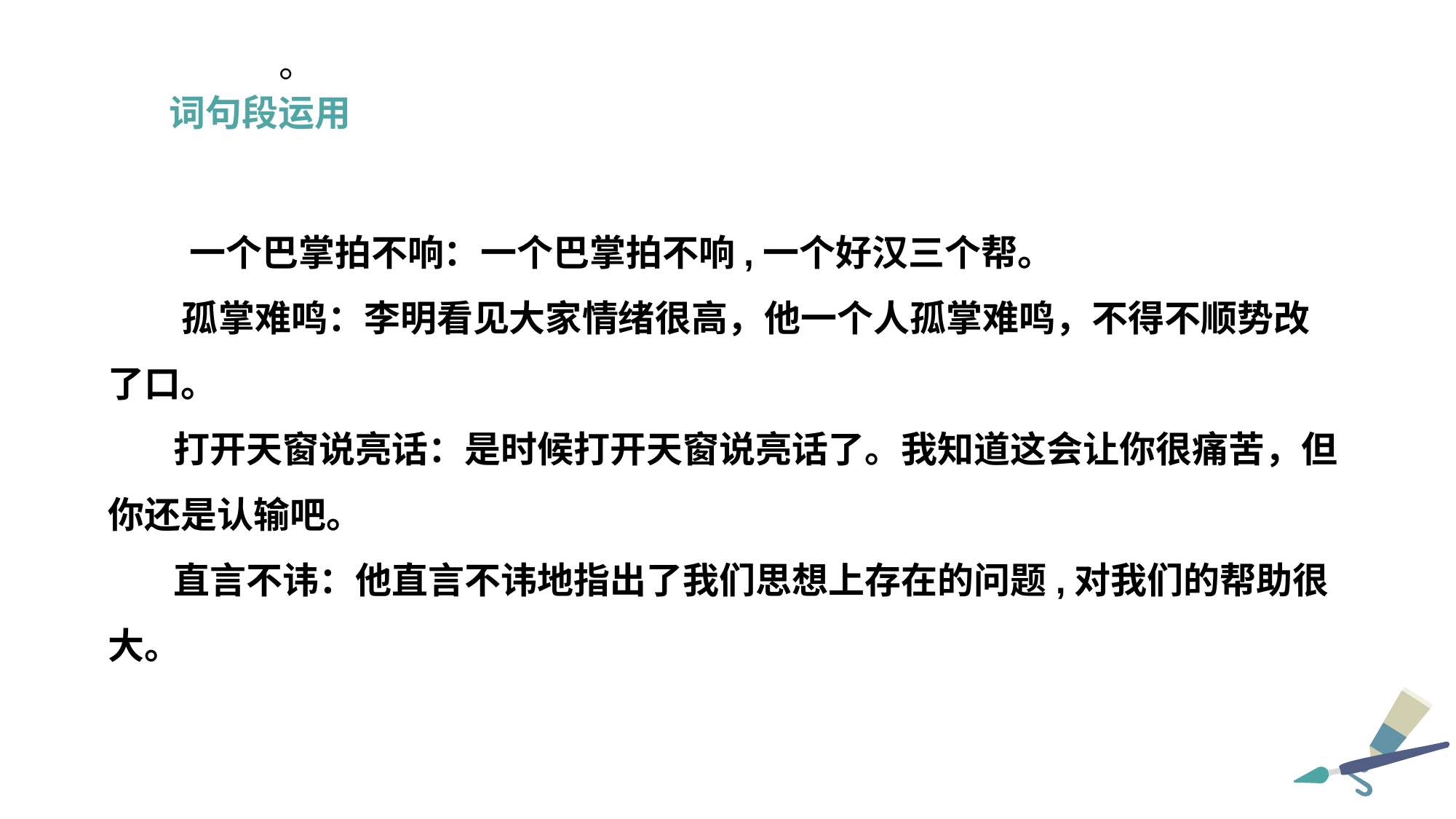

。
词句段运用
     一个巴掌拍不响：一个巴掌拍不响,一个好汉三个帮。
        孤掌难鸣：李明看见大家情绪很高，他一个人孤掌难鸣，不得不顺势改了口。
       打开天窗说亮话：是时候打开天窗说亮话了。我知道这会让你很痛苦，但你还是认输吧。
       直言不讳：他直言不讳地指出了我们思想上存在的问题,对我们的帮助很大。